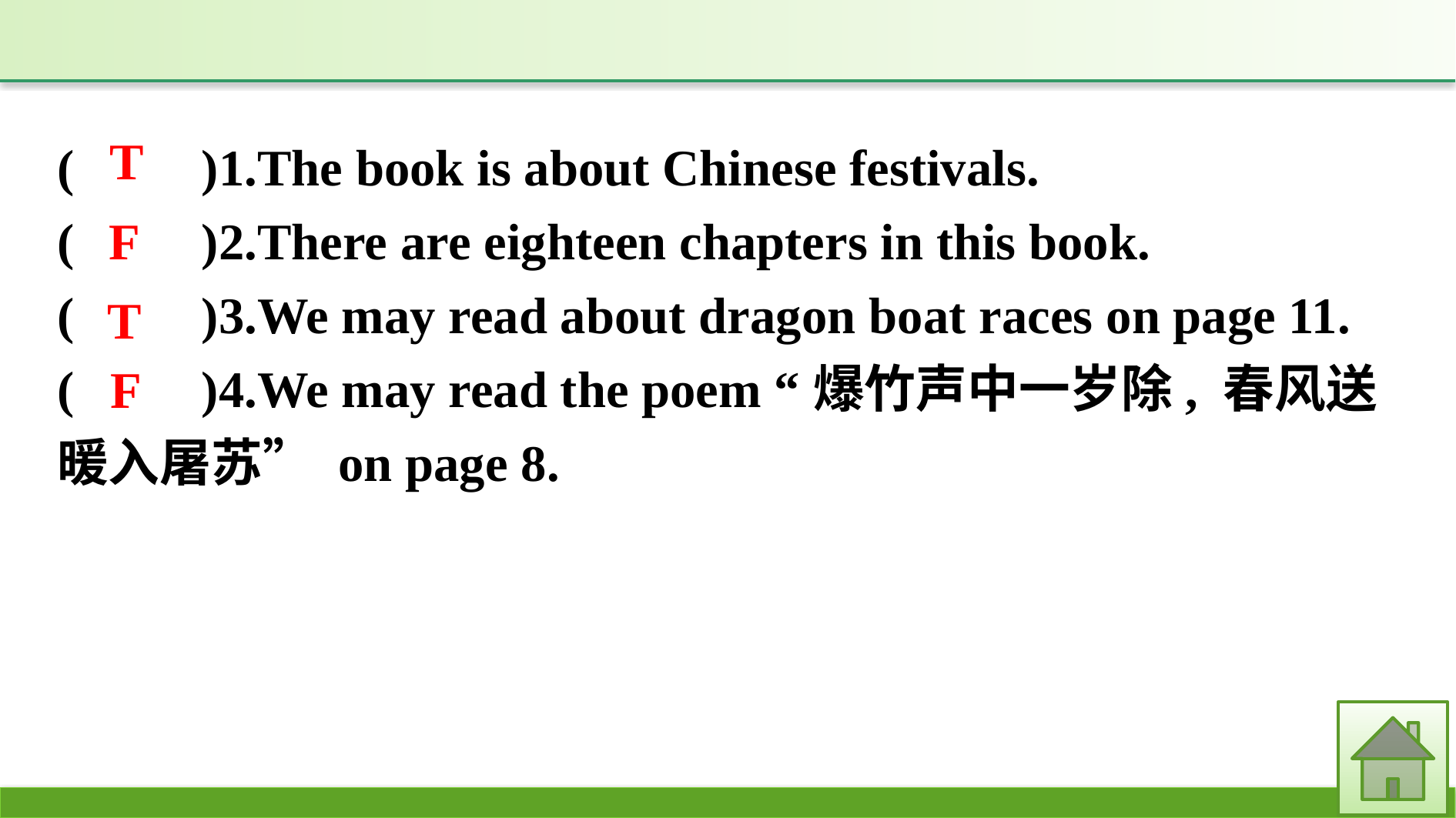

(　　)1.The book is about Chinese festivals.
(　　)2.There are eighteen chapters in this book.
(　　)3.We may read about dragon boat races on page 11.
(　　)4.We may read the poem “爆竹声中一岁除, 春风送暖入屠苏” on page 8.
 T
 F
 T
 F